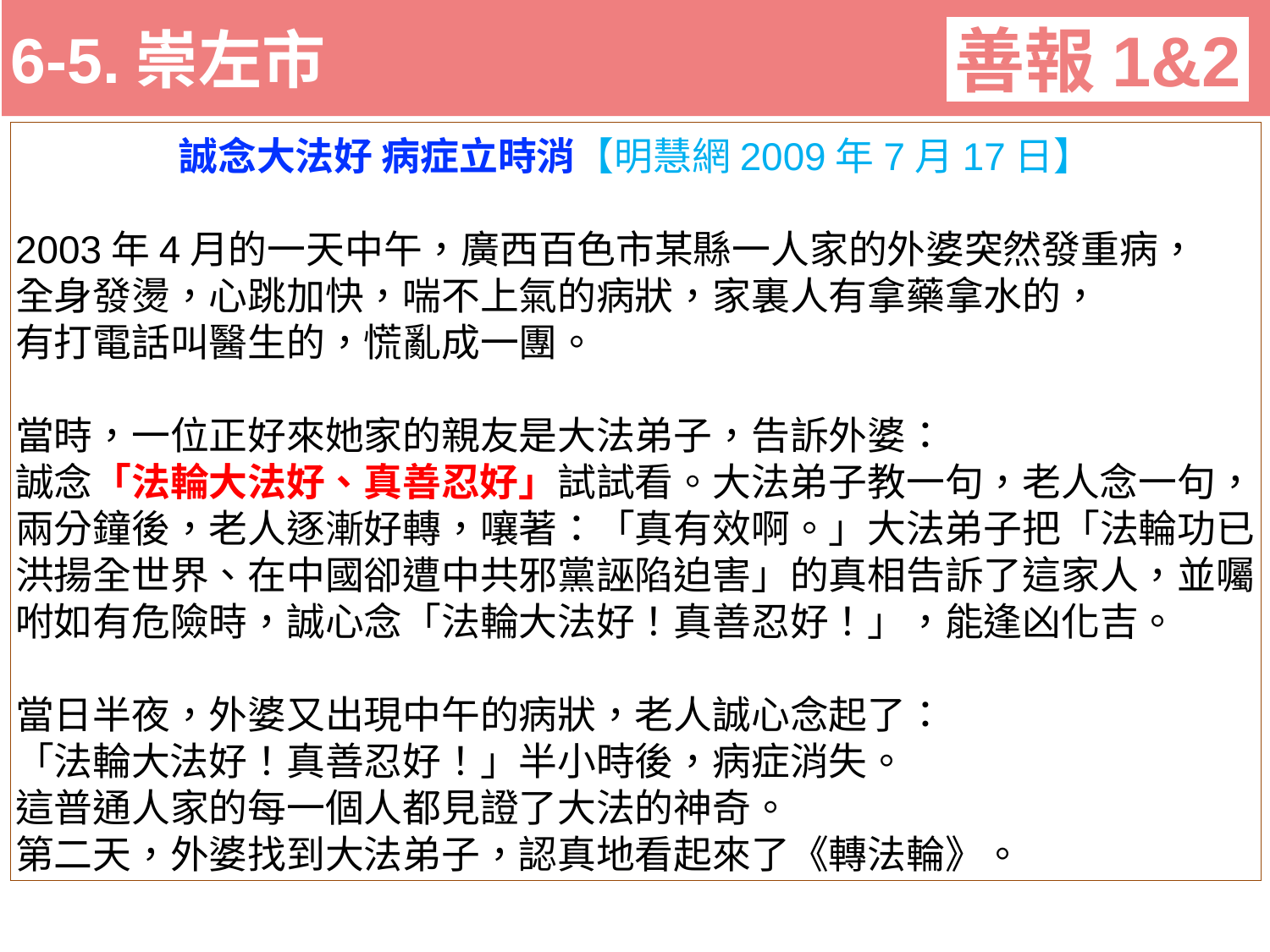

6-5.崇左市
善報1&2
11-3. XX市官員惡報實例
誠念大法好 病症立時消【明慧網2009年7月17日】
2003年4月的一天中午，廣西百色市某縣一人家的外婆突然發重病，
全身發燙，心跳加快，喘不上氣的病狀，家裏人有拿藥拿水的，
有打電話叫醫生的，慌亂成一團。

當時，一位正好來她家的親友是大法弟子，告訴外婆：
誠念「法輪大法好、真善忍好」試試看。大法弟子教一句，老人念一句，兩分鐘後，老人逐漸好轉，嚷著：「真有效啊。」大法弟子把「法輪功已洪揚全世界、在中國卻遭中共邪黨誣陷迫害」的真相告訴了這家人，並囑咐如有危險時，誠心念「法輪大法好！真善忍好！」，能逢凶化吉。

當日半夜，外婆又出現中午的病狀，老人誠心念起了：
「法輪大法好！真善忍好！」半小時後，病症消失。
這普通人家的每一個人都見證了大法的神奇。
第二天，外婆找到大法弟子，認真地看起來了《轉法輪》。